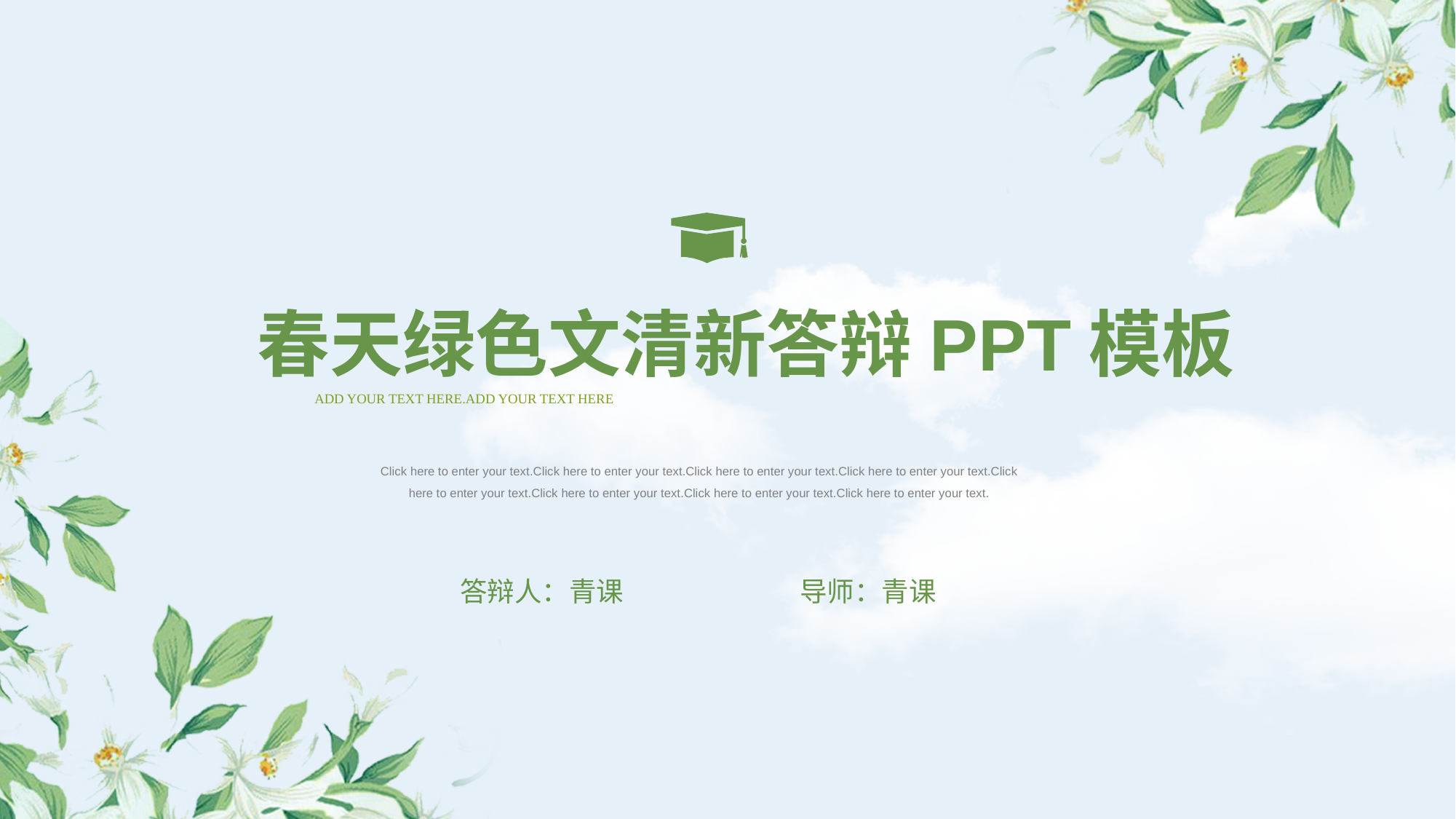

春天绿色文清新答辩PPT模板
ADD YOUR TEXT HERE.ADD YOUR TEXT HERE
Click here to enter your text.Click here to enter your text.Click here to enter your text.Click here to enter your text.Click here to enter your text.Click here to enter your text.Click here to enter your text.Click here to enter your text.
答辩人：青课
导师：青课